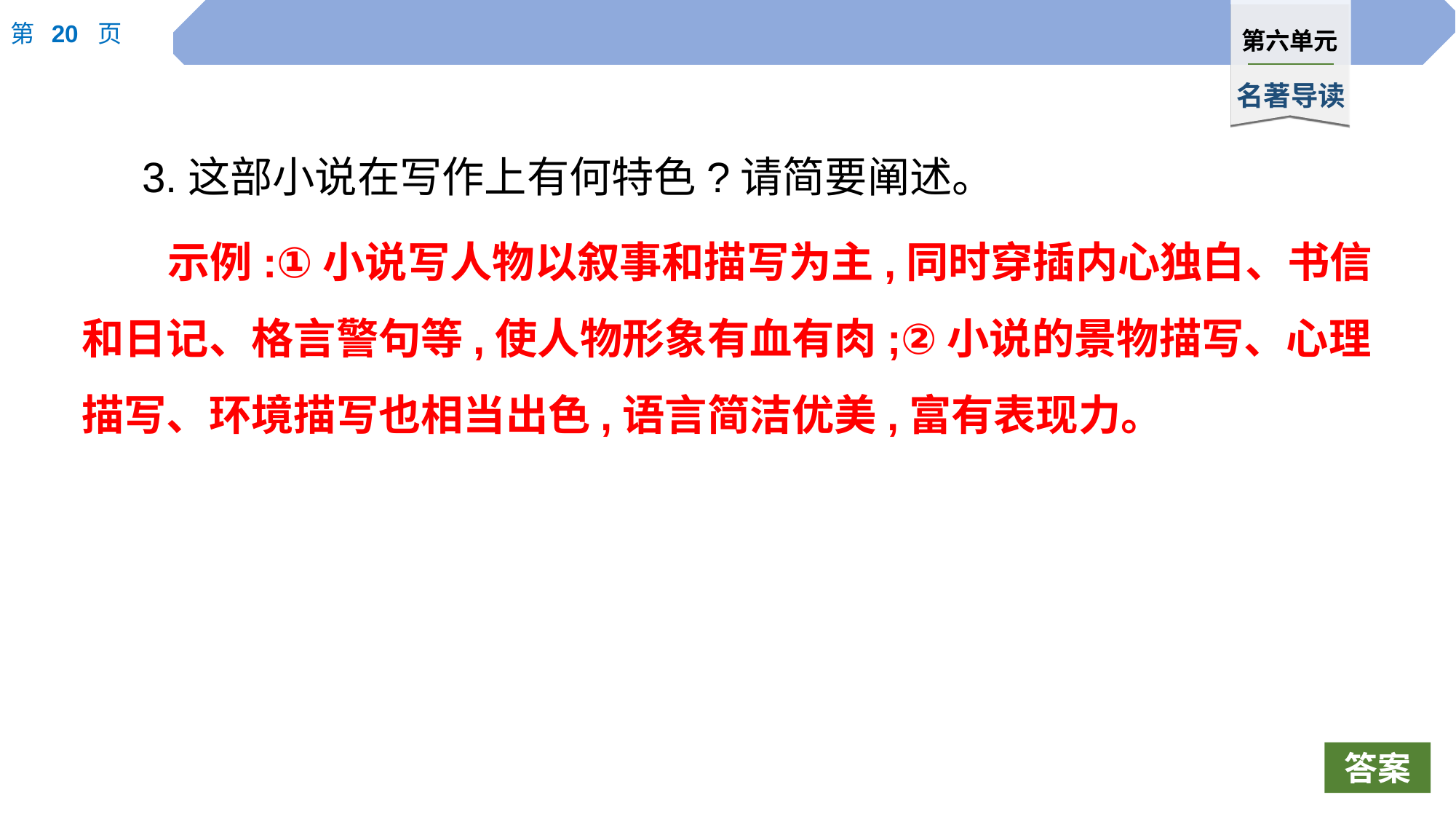

3.这部小说在写作上有何特色?请简要阐述。
示例:①小说写人物以叙事和描写为主,同时穿插内心独白、书信和日记、格言警句等,使人物形象有血有肉;②小说的景物描写、心理描写、环境描写也相当出色,语言简洁优美,富有表现力。
答案